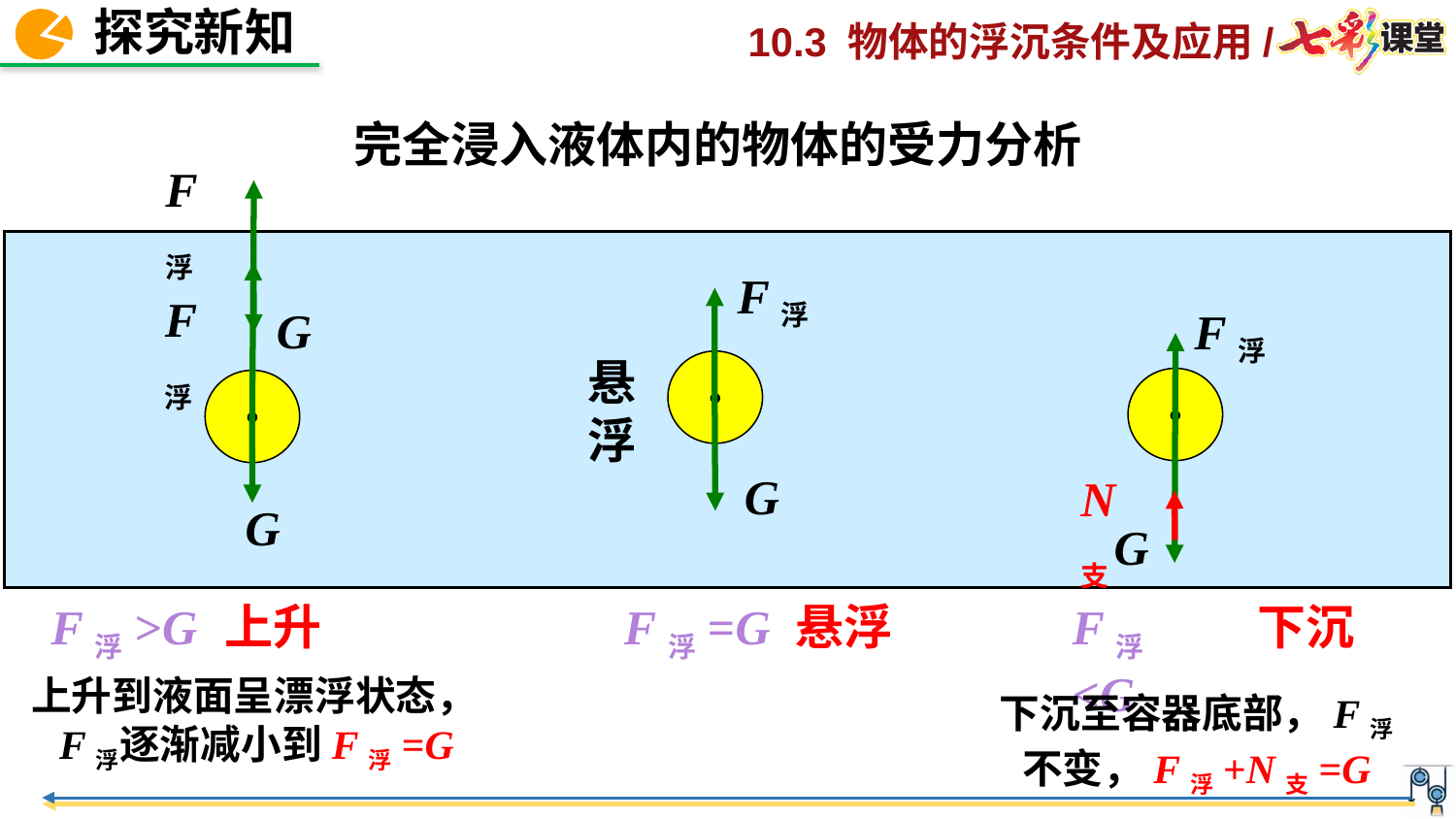

完全浸入液体内的物体的受力分析
F浮

G

F浮

G

F浮

G
F浮

G
悬浮

N支

F浮>G
F浮=G
上升
悬浮
F浮<G
下沉
上升到液面呈漂浮状态，F浮逐渐减小到F浮=G
下沉至容器底部，F浮不变，F浮+N支=G